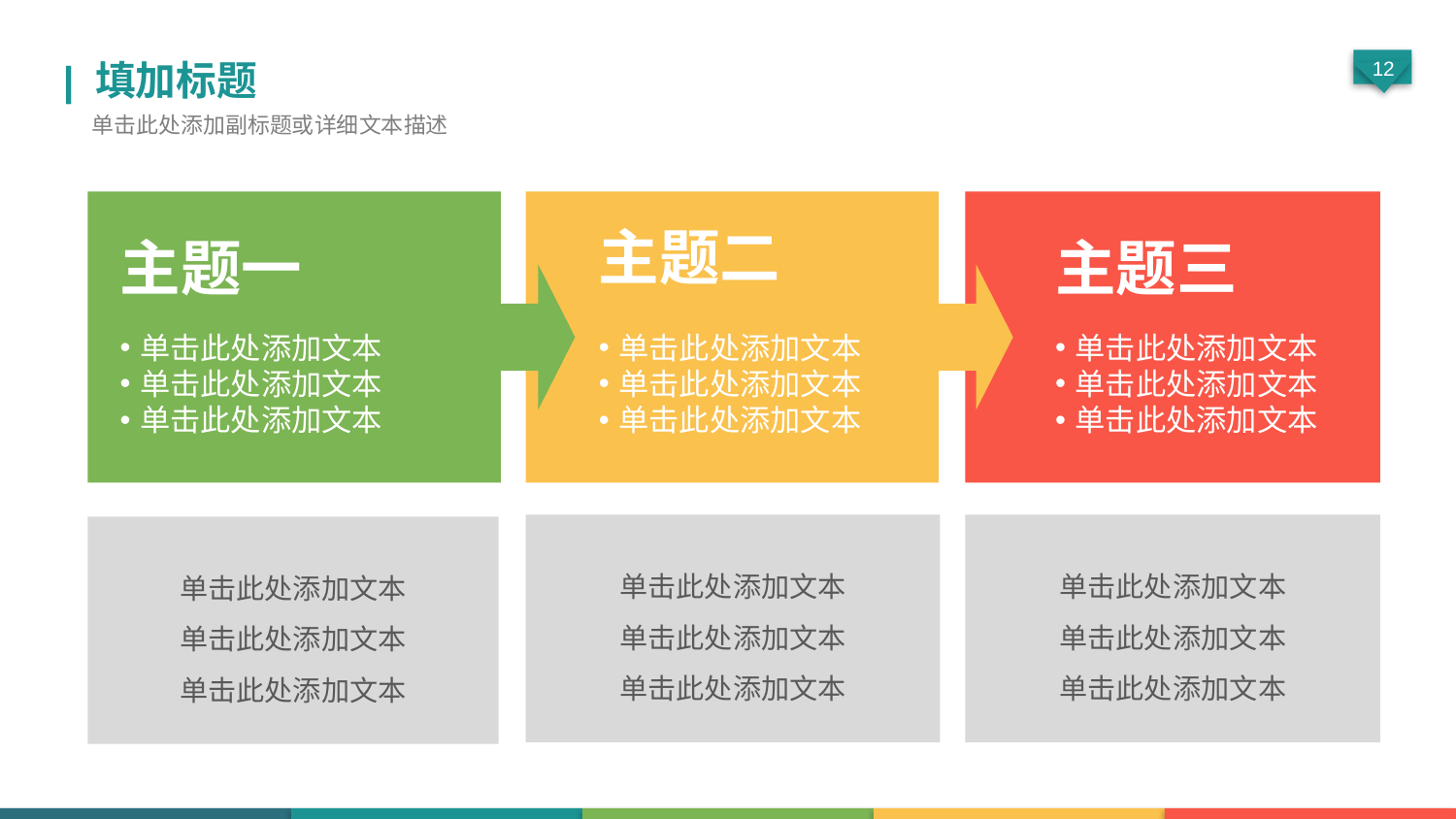

| 填加标题
单击此处添加副标题或详细文本描述

主题一
单击此处添加文本
单击此处添加文本
单击此处添加文本

主题二
单击此处添加文本
单击此处添加文本
单击此处添加文本

主题三
单击此处添加文本
单击此处添加文本
单击此处添加文本
单击此处添加文本
单击此处添加文本
单击此处添加文本
单击此处添加文本
单击此处添加文本
单击此处添加文本
单击此处添加文本
单击此处添加文本
单击此处添加文本